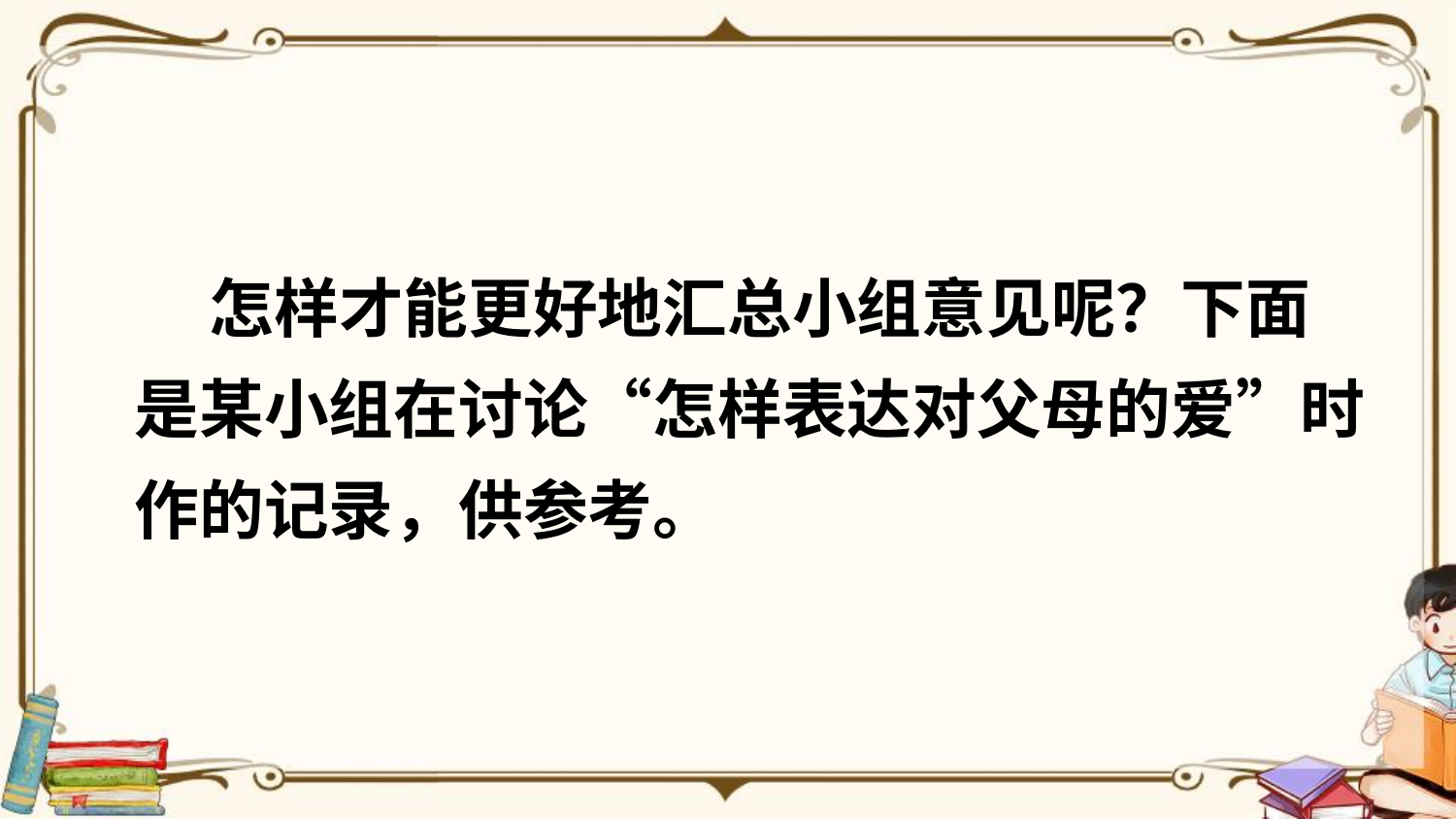

怎样才能更好地汇总小组意见呢？下面是某小组在讨论“怎样表达对父母的爱”时作的记录，供参考。